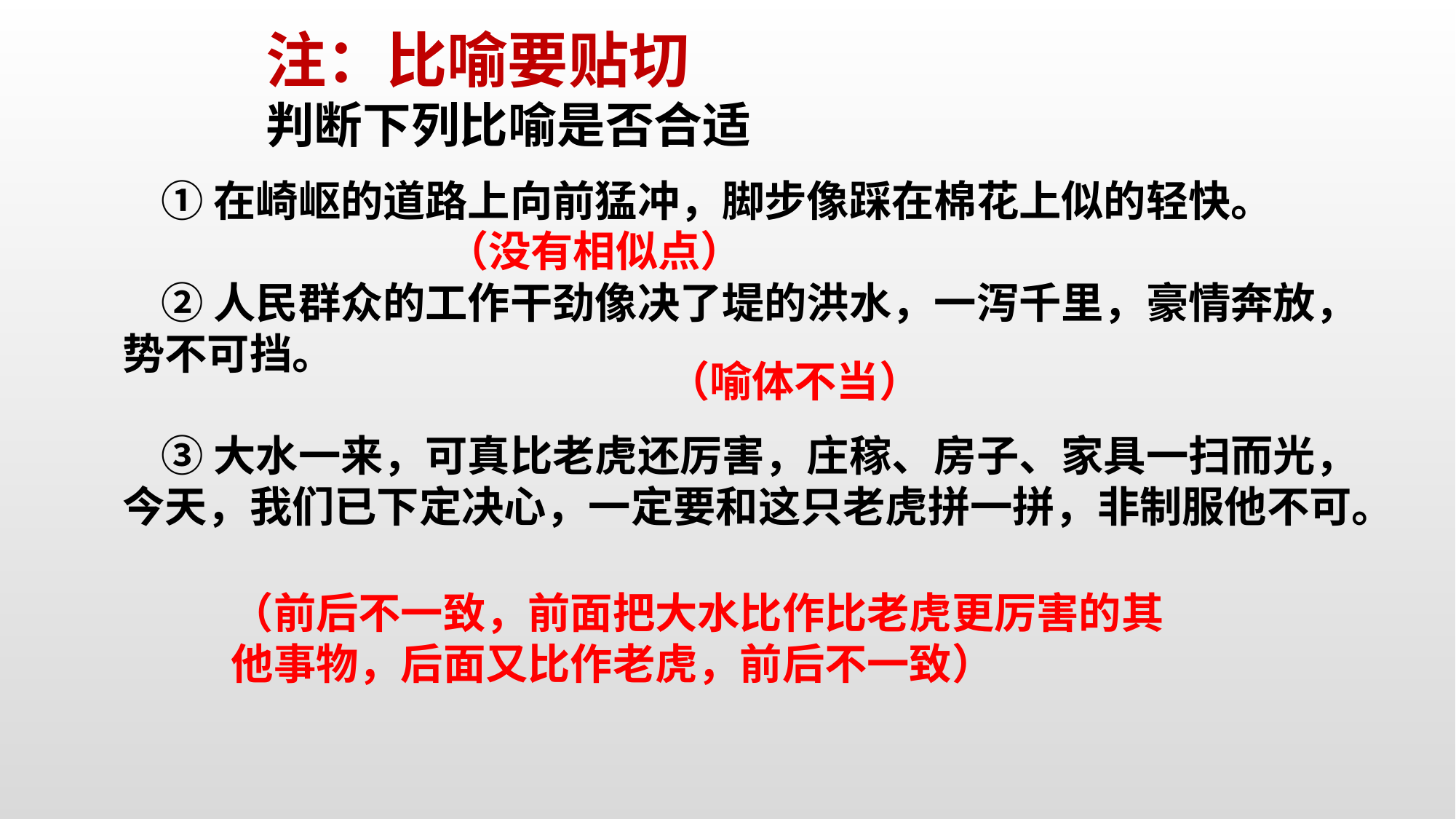

注：比喻要贴切
判断下列比喻是否合适
    ①在崎岖的道路上向前猛冲，脚步像踩在棉花上似的轻快。

    ②人民群众的工作干劲像决了堤的洪水，一泻千里，豪情奔放，势不可挡。

    ③大水一来，可真比老虎还厉害，庄稼、房子、家具一扫而光，今天，我们已下定决心，一定要和这只老虎拼一拼，非制服他不可。
（没有相似点）
（喻体不当）
（前后不一致，前面把大水比作比老虎更厉害的其他事物，后面又比作老虎，前后不一致）